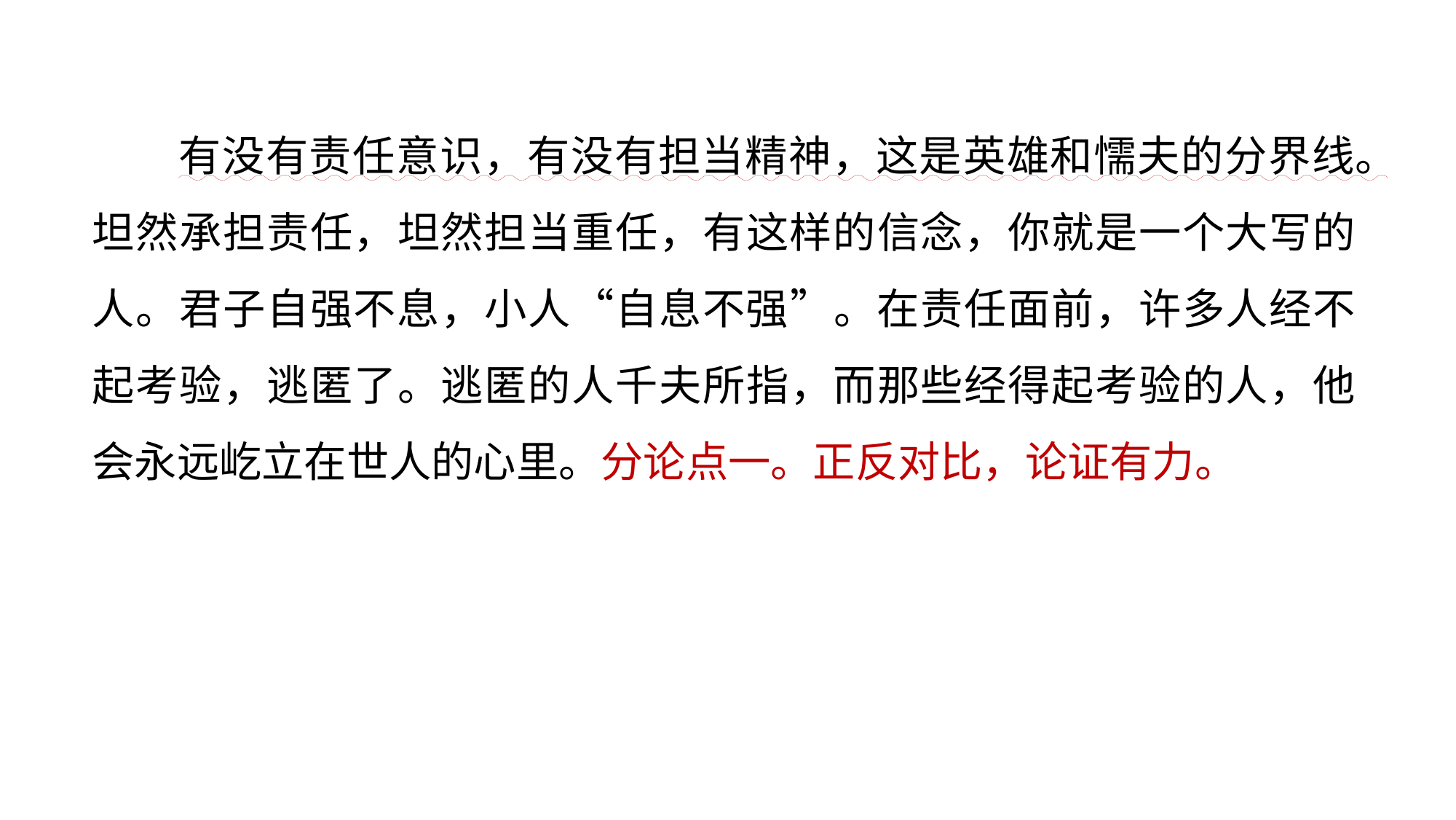

有没有责任意识，有没有担当精神，这是英雄和懦夫的分界线。坦然承担责任，坦然担当重任，有这样的信念，你就是一个大写的人。君子自强不息，小人“自息不强”。在责任面前，许多人经不起考验，逃匿了。逃匿的人千夫所指，而那些经得起考验的人，他会永远屹立在世人的心里。分论点一。正反对比，论证有力。